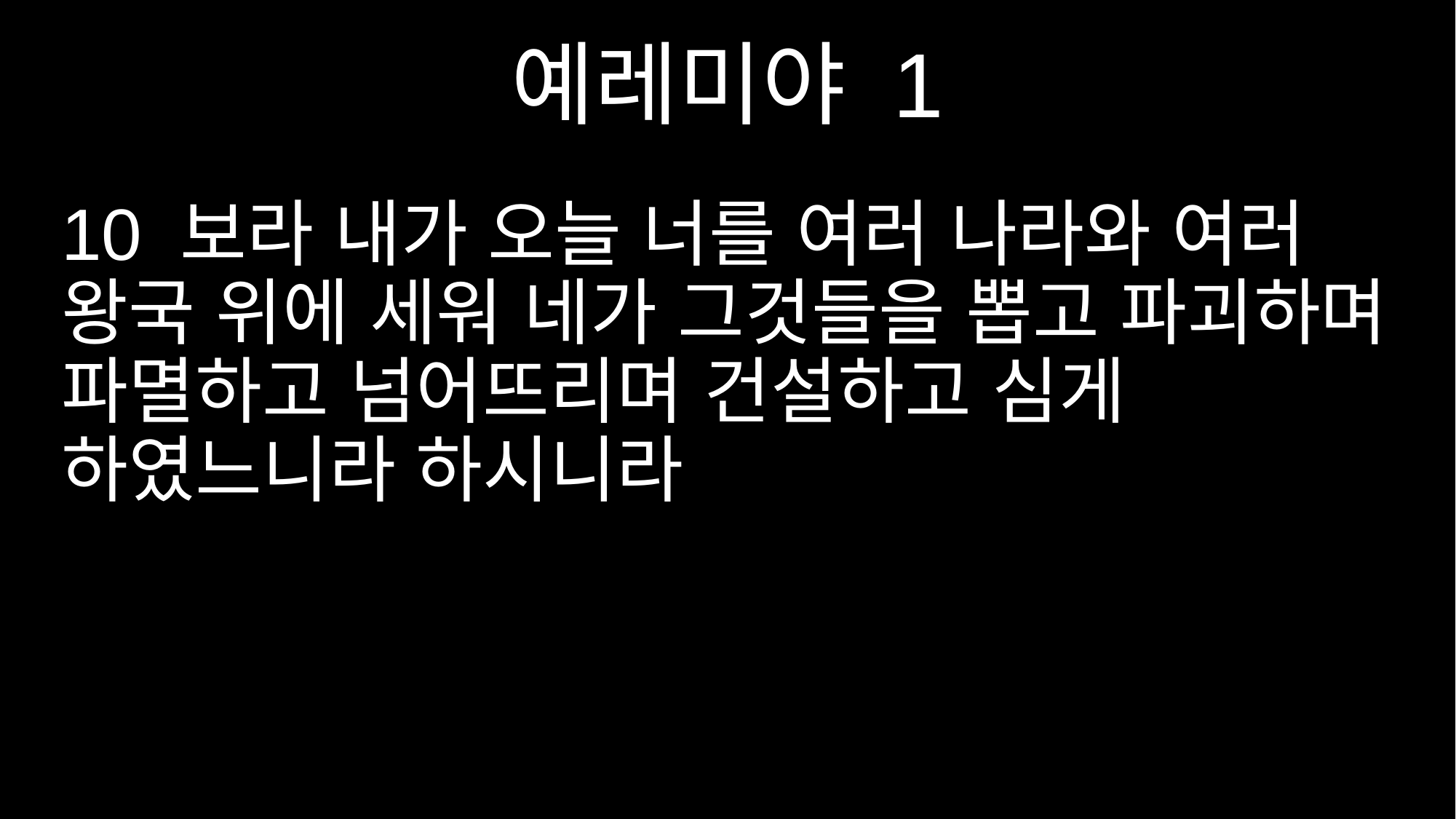

예레미야 1
10 보라 내가 오늘 너를 여러 나라와 여러 왕국 위에 세워 네가 그것들을 뽑고 파괴하며 파멸하고 넘어뜨리며 건설하고 심게 하였느니라 하시니라